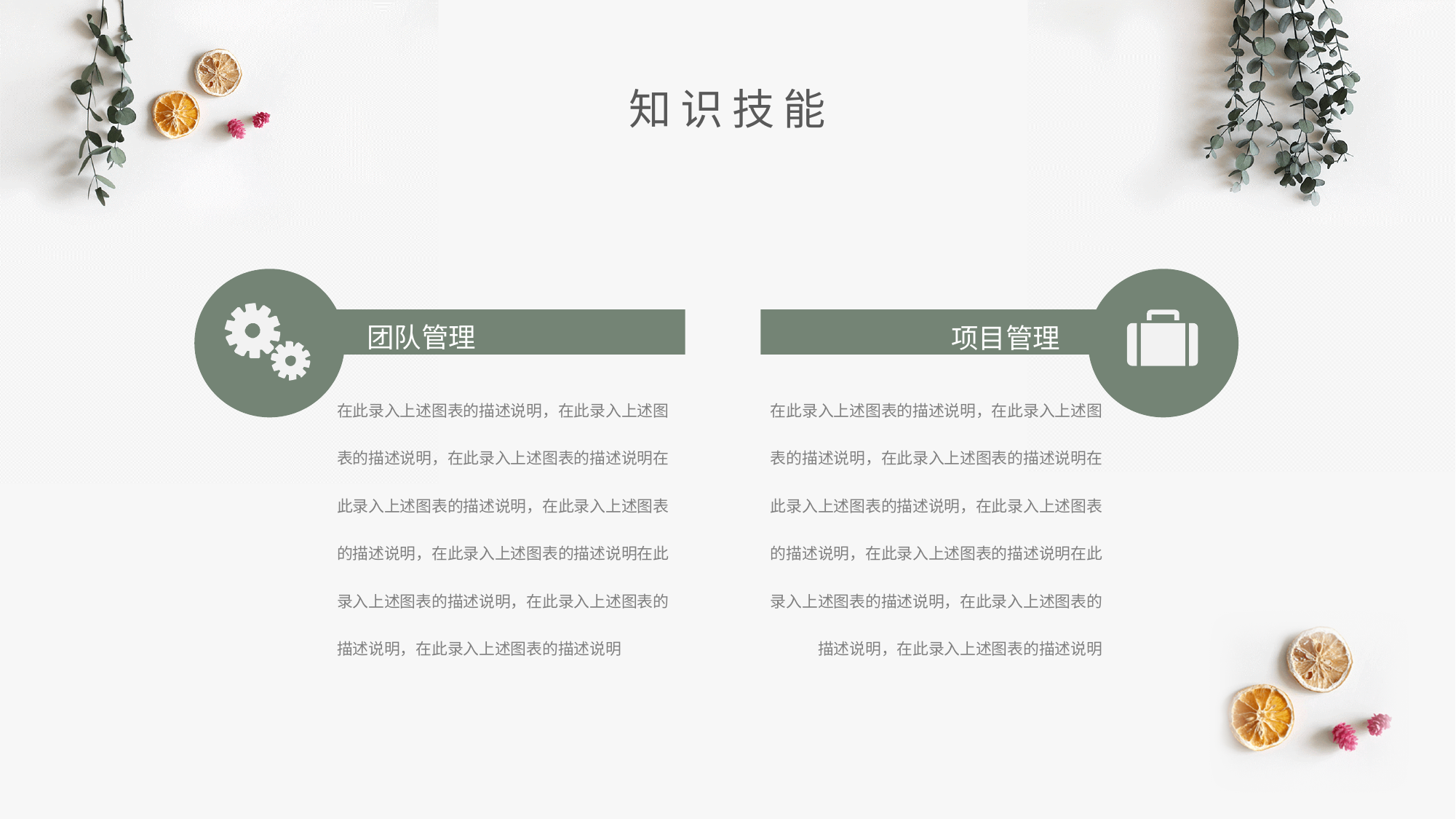

知识技能

团队管理
项目管理

在此录入上述图表的描述说明，在此录入上述图表的描述说明，在此录入上述图表的描述说明在此录入上述图表的描述说明，在此录入上述图表的描述说明，在此录入上述图表的描述说明在此录入上述图表的描述说明，在此录入上述图表的描述说明，在此录入上述图表的描述说明

在此录入上述图表的描述说明，在此录入上述图表的描述说明，在此录入上述图表的描述说明在此录入上述图表的描述说明，在此录入上述图表的描述说明，在此录入上述图表的描述说明在此录入上述图表的描述说明，在此录入上述图表的描述说明，在此录入上述图表的描述说明